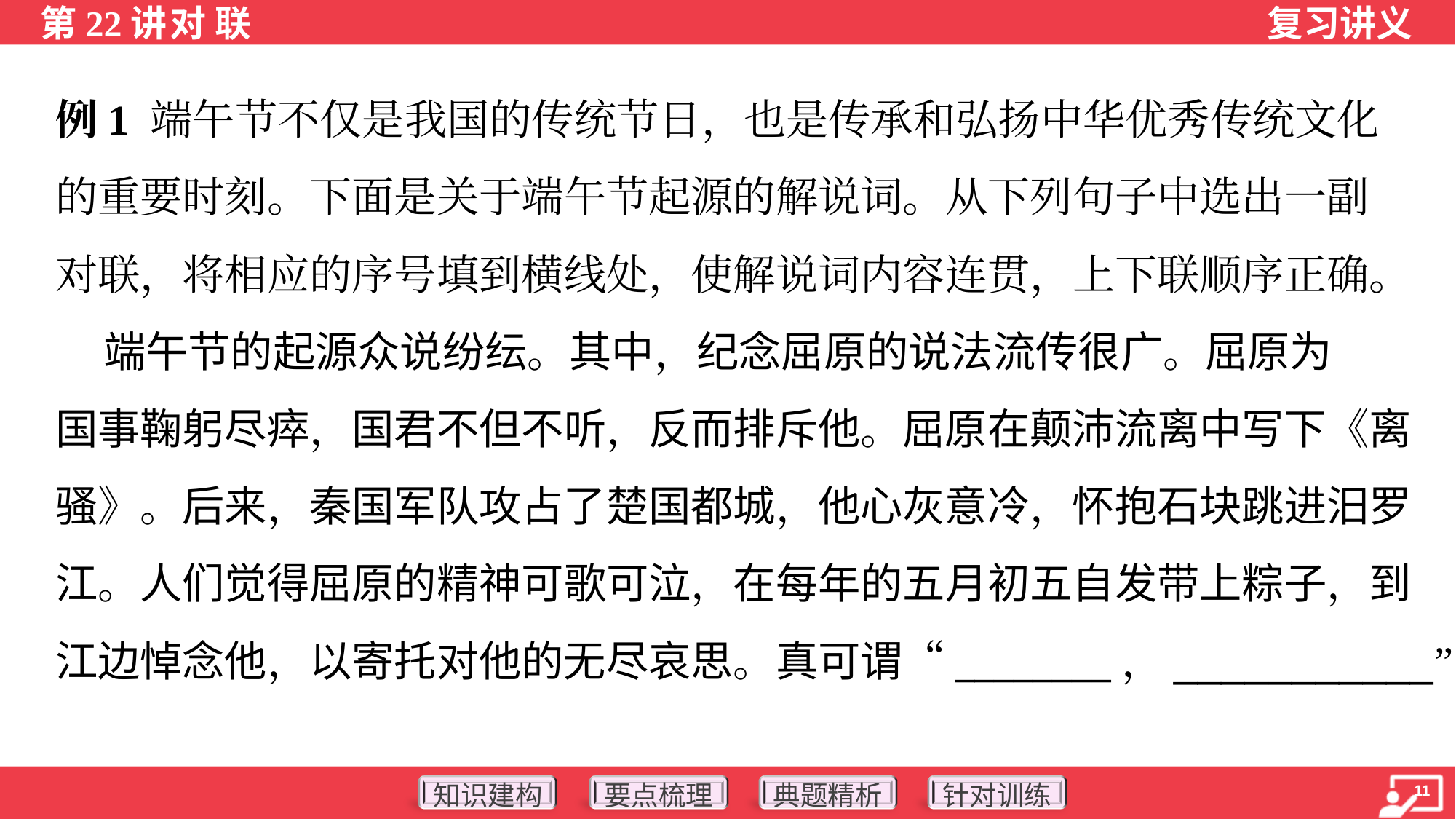

例1 端午节不仅是我国的传统节日，也是传承和弘扬中华优秀传统文化
的重要时刻。下面是关于端午节起源的解说词。从下列句子中选出一副
对联，将相应的序号填到横线处，使解说词内容连贯，上下联顺序正确。
    端午节的起源众说纷纭。其中，纪念屈原的说法流传很广。屈原为
国事鞠躬尽瘁，国君不但不听，反而排斥他。屈原在颠沛流离中写下《离
骚》。后来，秦国军队攻占了楚国都城，他心灰意冷，怀抱石块跳进汨罗
江。人们觉得屈原的精神可歌可泣，在每年的五月初五自发带上粽子，到
江边悼念他，以寄托对他的无尽哀思。真可谓“________，___________”。